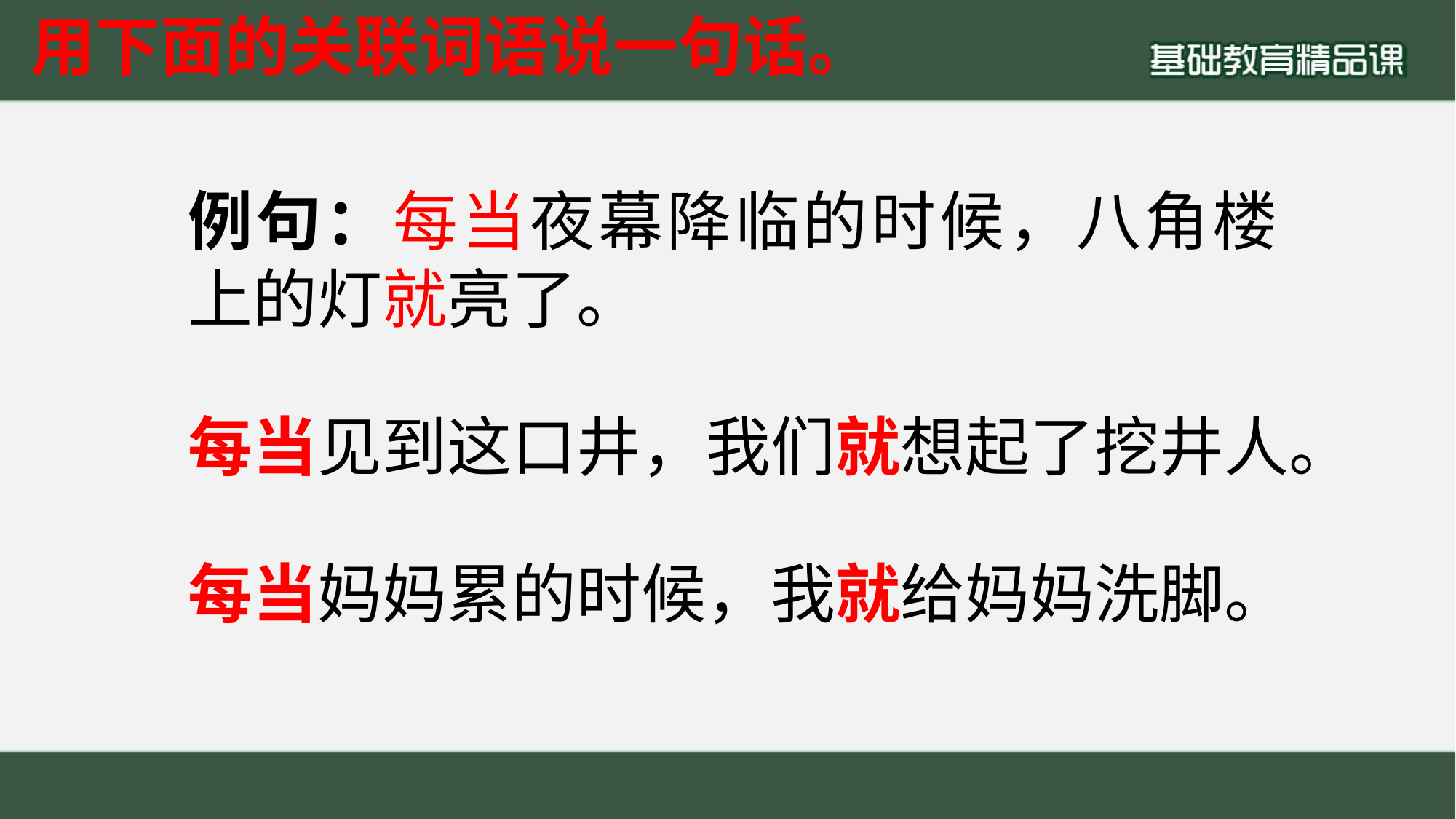

用下面的关联词语说一句话。
例句：每当夜幕降临的时候，八角楼上的灯就亮了。
每当见到这口井，我们就想起了挖井人。
每当妈妈累的时候，我就给妈妈洗脚。